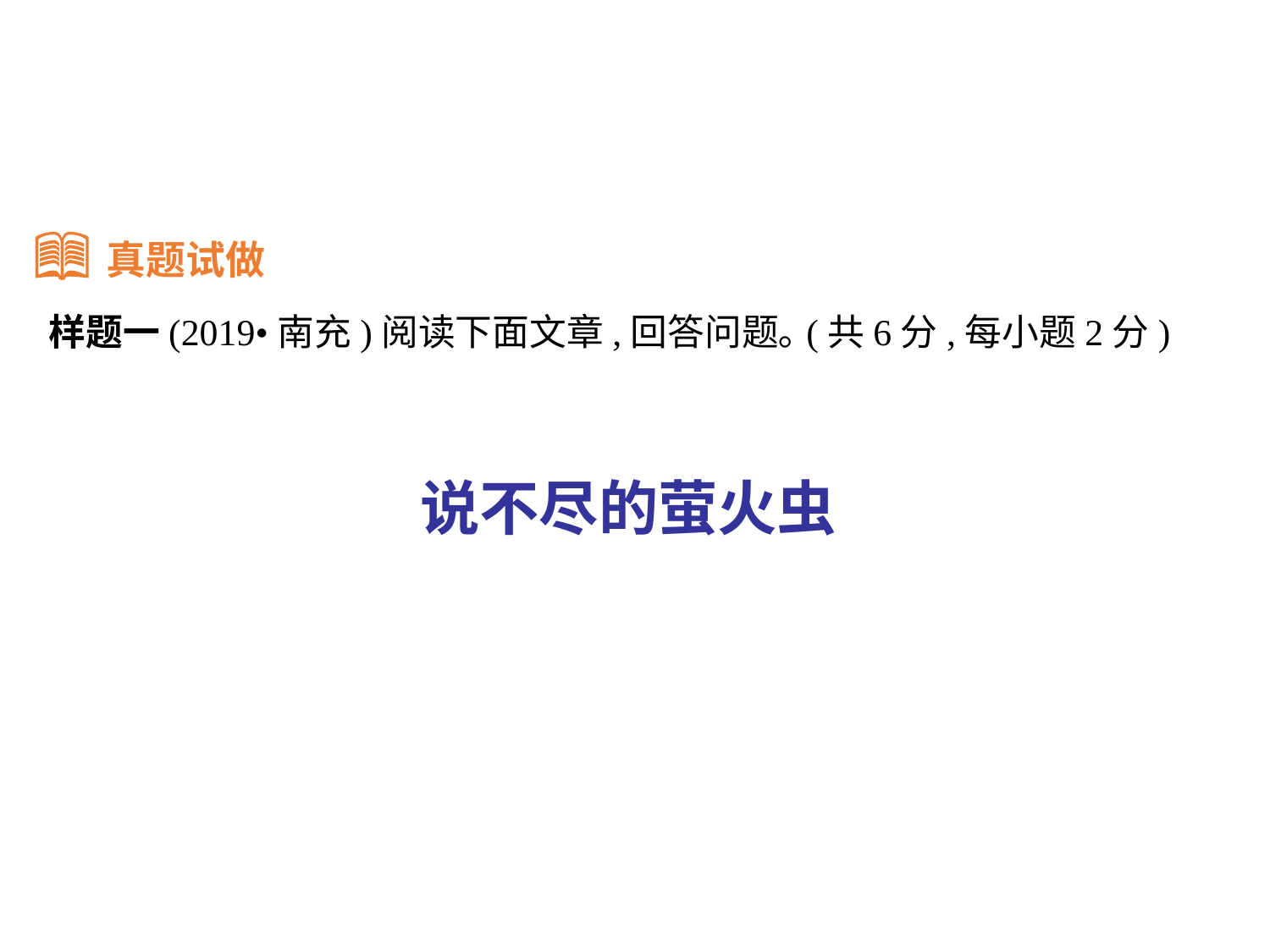

真题试做

样题一(2019•南充)阅读下面文章,回答问题｡(共6分,每小题2分)
说不尽的萤火虫